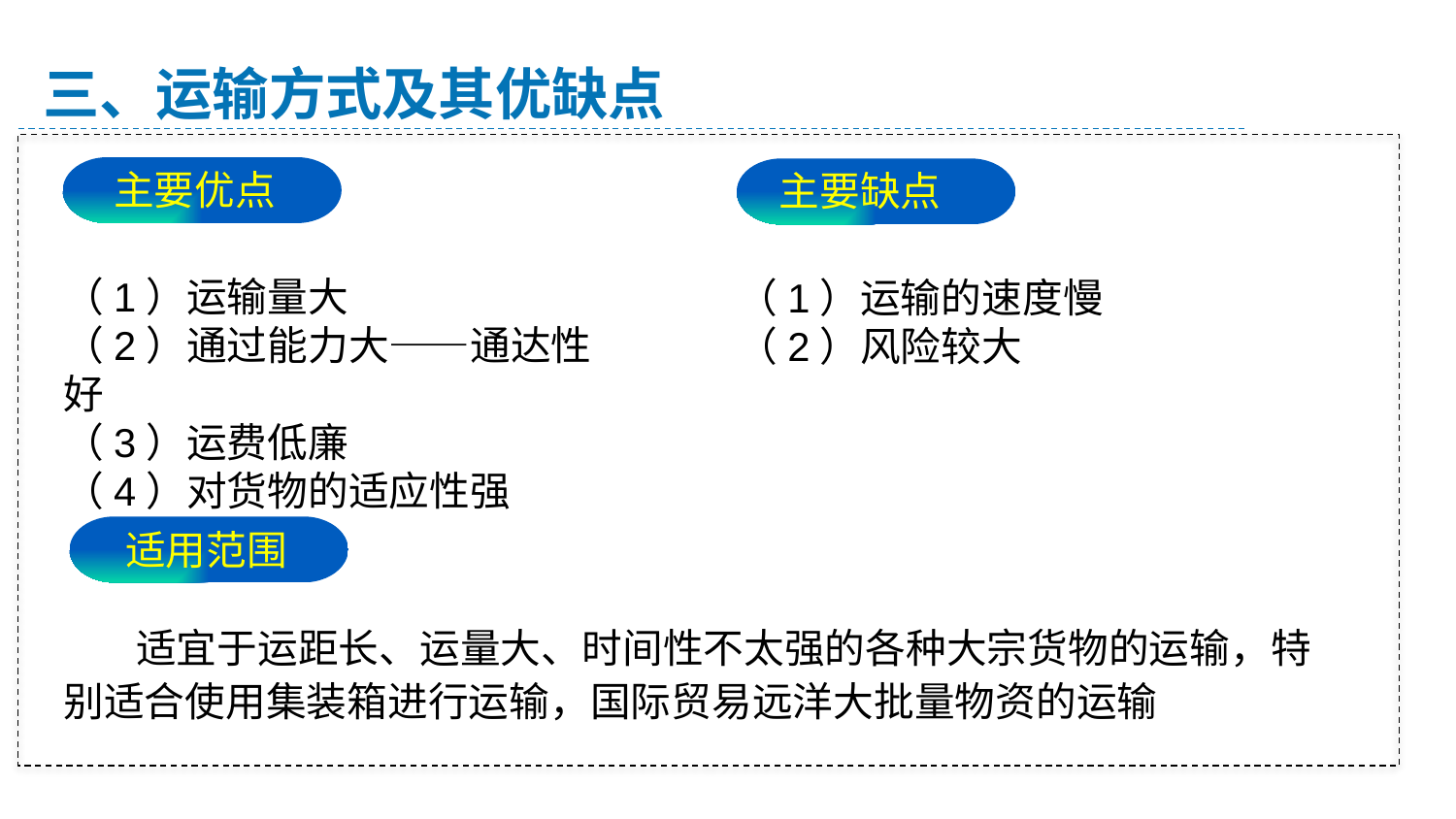

三、运输方式及其优缺点

主要优点

主要缺点
（1）运输量大
（2）通过能力大——通达性好
（3）运费低廉
（4）对货物的适应性强
（1）运输的速度慢
（2）风险较大

适用范围
       适宜于运距长、运量大、时间性不太强的各种大宗货物的运输，特别适合使用集装箱进行运输，国际贸易远洋大批量物资的运输